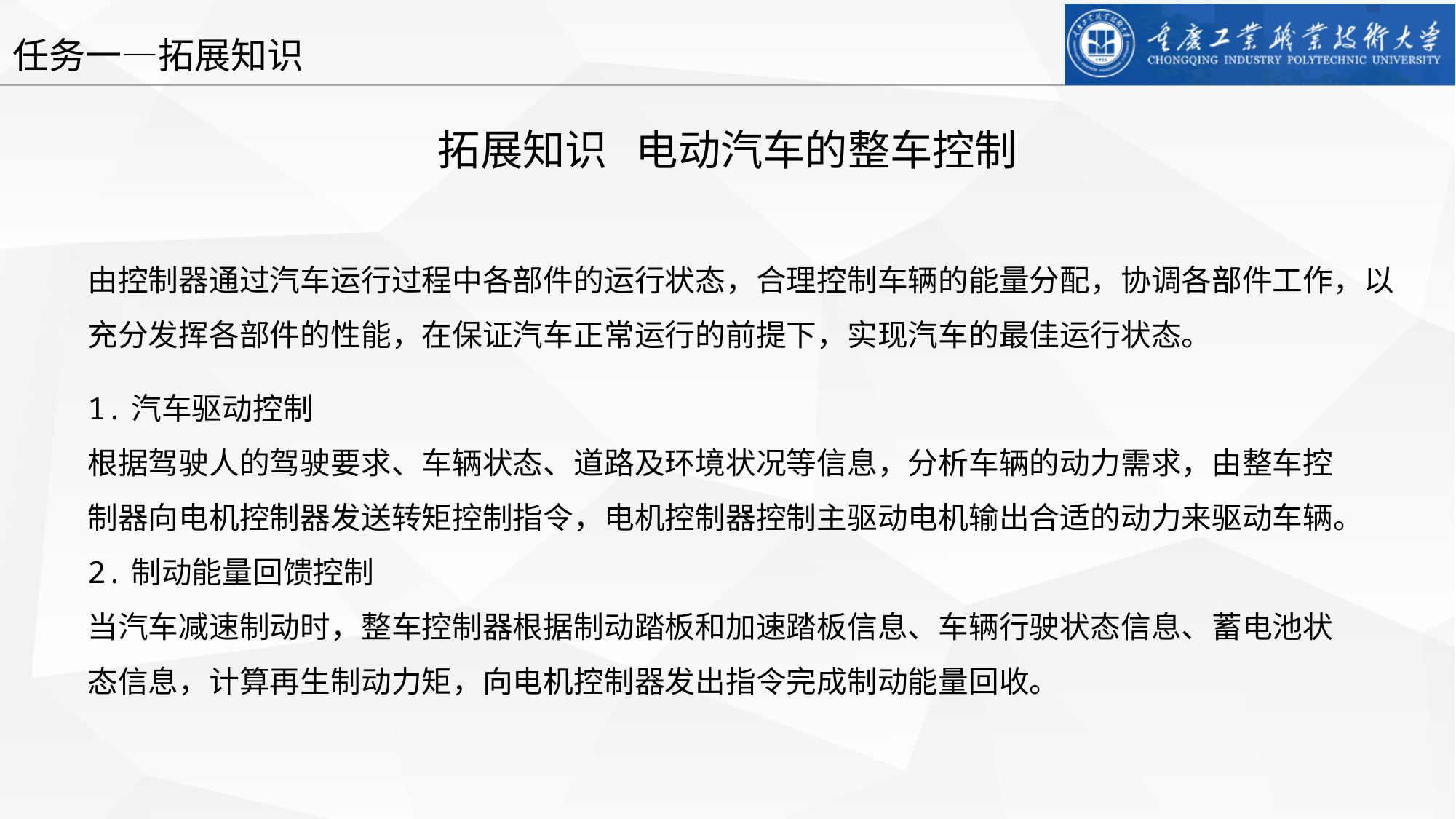

任务一—拓展知识
拓展知识   电动汽车的整车控制
由控制器通过汽车运行过程中各部件的运行状态，合理控制车辆的能量分配，协调各部件工作，以充分发挥各部件的性能，在保证汽车正常运行的前提下，实现汽车的最佳运行状态。
1.汽车驱动控制
根据驾驶人的驾驶要求、车辆状态、道路及环境状况等信息，分析车辆的动力需求，由整车控制器向电机控制器发送转矩控制指令，电机控制器控制主驱动电机输出合适的动力来驱动车辆。
2.制动能量回馈控制
当汽车减速制动时，整车控制器根据制动踏板和加速踏板信息、车辆行驶状态信息、蓄电池状态信息，计算再生制动力矩，向电机控制器发出指令完成制动能量回收。